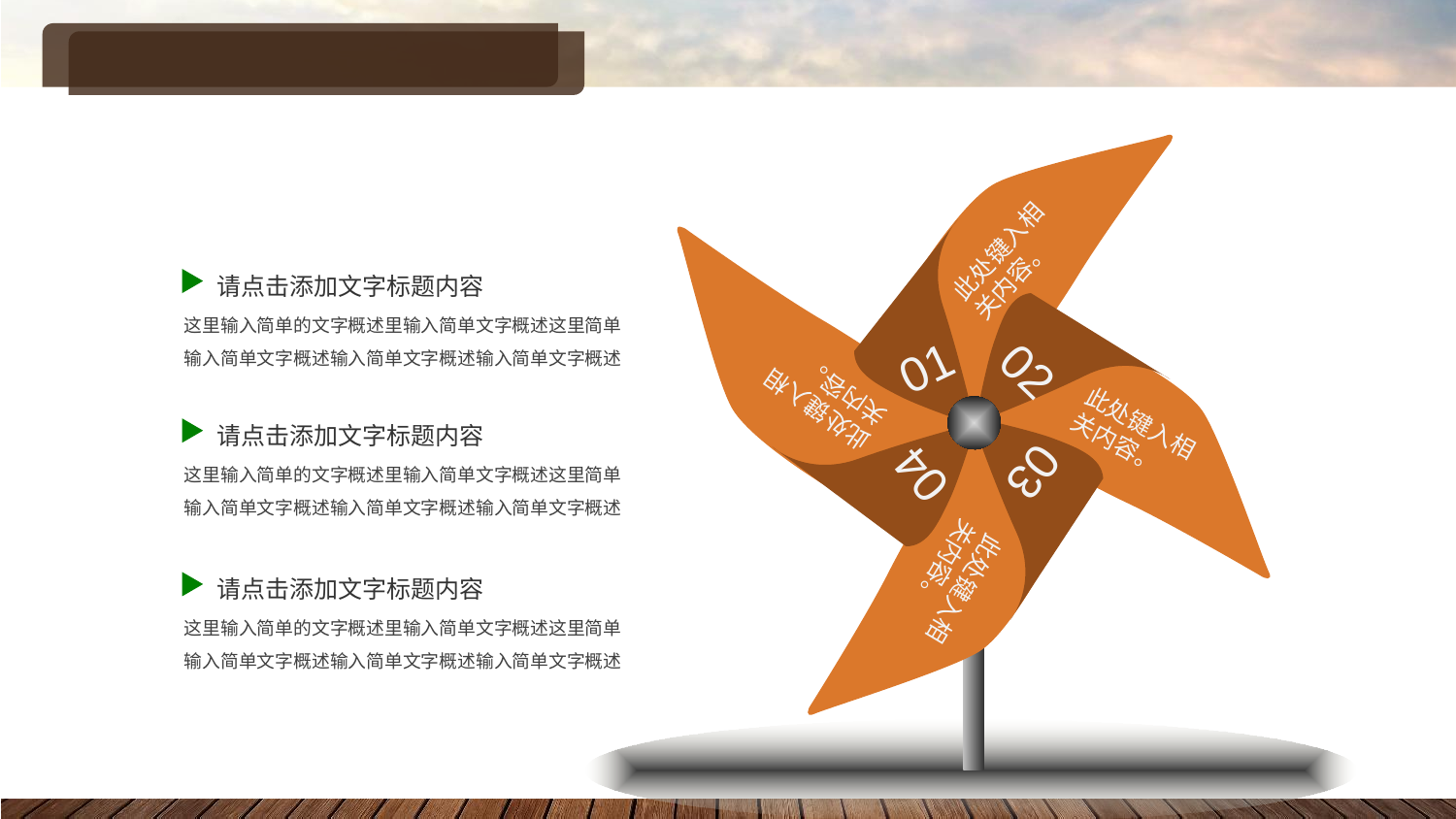

#

此处键入相关内容。

01
02

此处键入相关内容。

此处键入相关内容。

04
03
此处键入相关内容。
请点击添加文字标题内容

这里输入简单的文字概述里输入简单文字概述这里简单输入简单文字概述输入简单文字概述输入简单文字概述
请点击添加文字标题内容

这里输入简单的文字概述里输入简单文字概述这里简单输入简单文字概述输入简单文字概述输入简单文字概述
请点击添加文字标题内容

这里输入简单的文字概述里输入简单文字概述这里简单输入简单文字概述输入简单文字概述输入简单文字概述